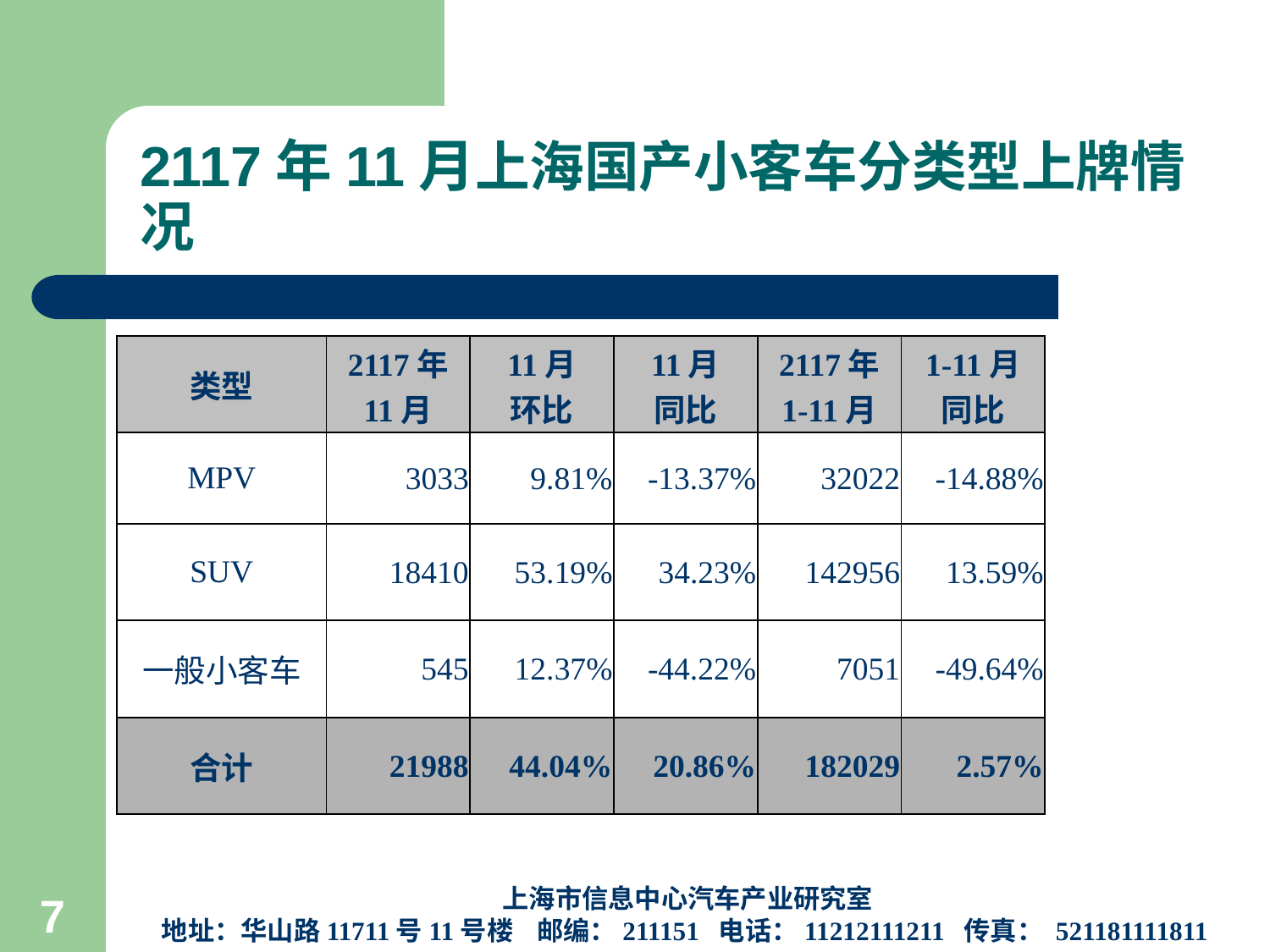

# 2117年11月上海国产小客车分类型上牌情况
| 类型 | 2117年 11月 | 11月 环比 | 11月 同比 | 2117年 1-11月 | 1-11月 同比 |
| --- | --- | --- | --- | --- | --- |
| MPV | 3033 | 9.81% | -13.37% | 32022 | -14.88% |
| SUV | 18410 | 53.19% | 34.23% | 142956 | 13.59% |
| 一般小客车 | 545 | 12.37% | -44.22% | 7051 | -49.64% |
| 合计 | 21988 | 44.04% | 20.86% | 182029 | 2.57% |
上海市信息中心汽车产业研究室
地址：华山路11711号11号楼    邮编：211151  电话：11212111211  传真： 521181111811
7